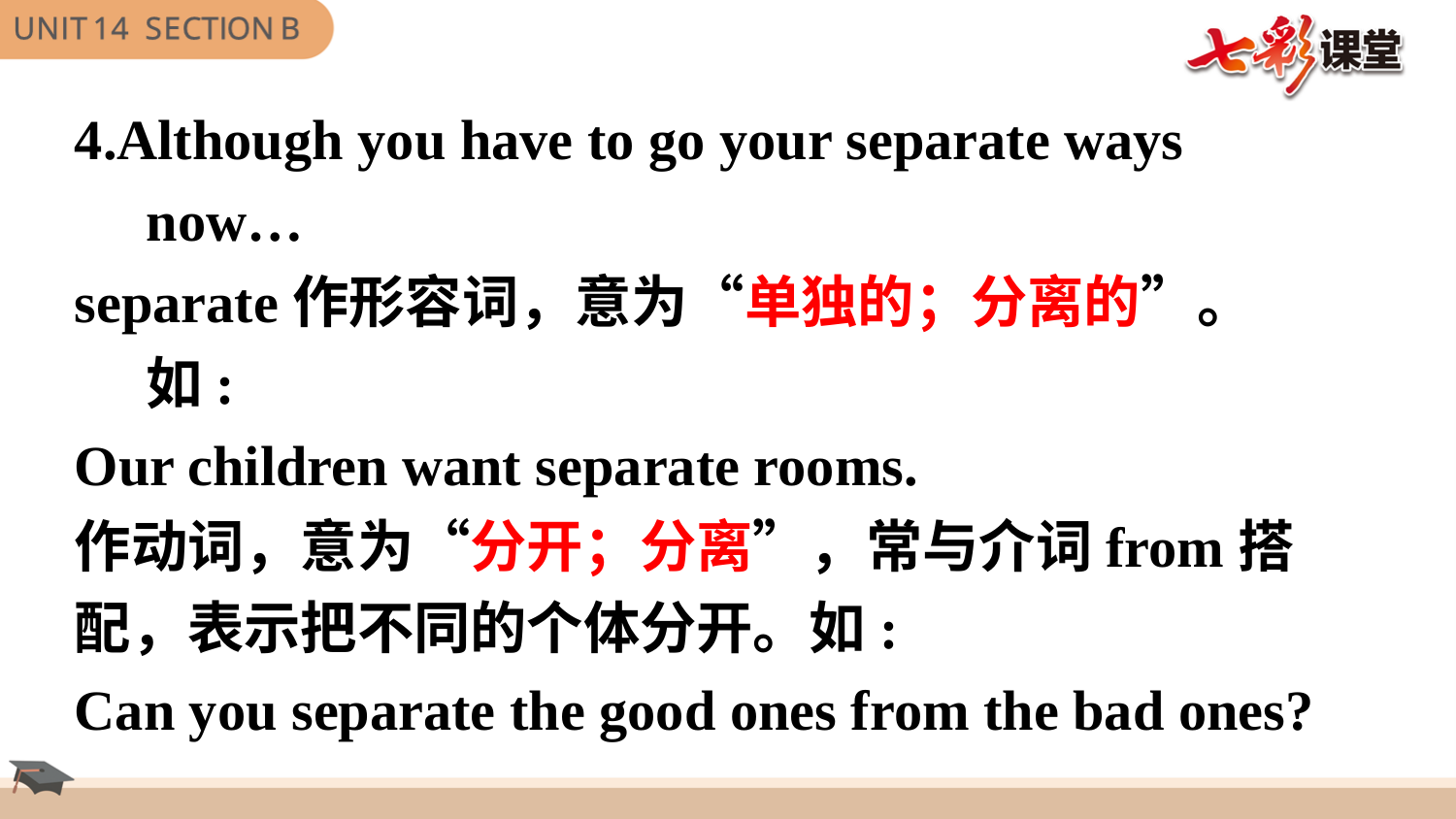

4.Although you have to go your separate ways now…
separate作形容词，意为“单独的；分离的”。如:
Our children want separate rooms.
作动词，意为“分开；分离”，常与介词from搭
配，表示把不同的个体分开。如:
Can you separate the good ones from the bad ones?